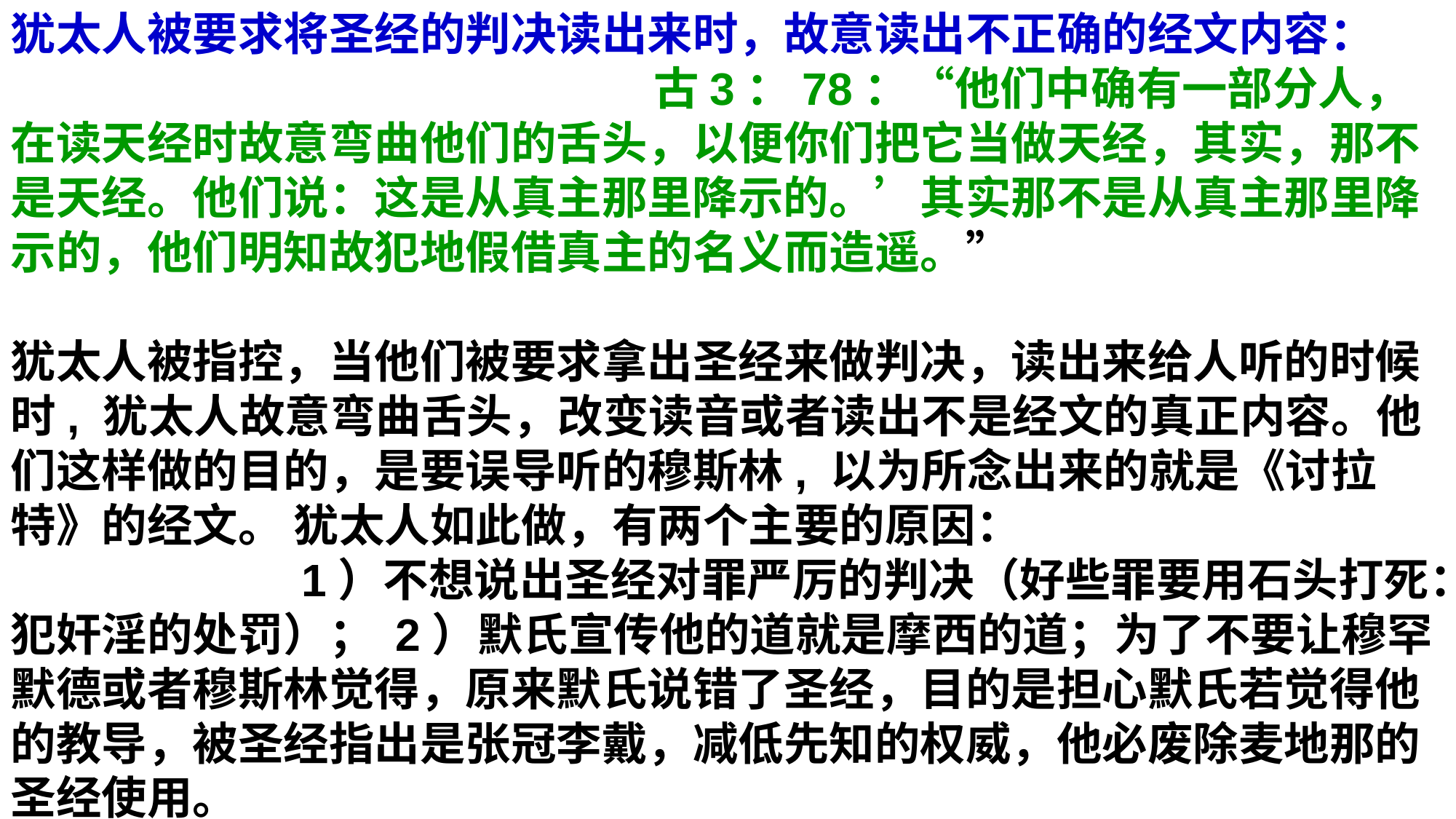

犹太人被要求将圣经的判决读出来时，故意读出不正确的经文内容：                                                                     古3：78：“他们中确有一部分人，在读天经时故意弯曲他们的舌头，以便你们把它当做天经，其实，那不是天经。他们说：这是从真主那里降示的。’其实那不是从真主那里降示的，他们明知故犯地假借真主的名义而造遥。”

犹太人被指控，当他们被要求拿出圣经来做判决，读出来给人听的时候时, 犹太人故意弯曲舌头，改变读音或者读出不是经文的真正内容。他们这样做的目的，是要误导听的穆斯林, 以为所念出来的就是《讨拉特》的经文。 犹太人如此做，有两个主要的原因：                                                                    1）不想说出圣经对罪严厉的判决（好些罪要用石头打死：犯奸淫的处罚）； 2）默氏宣传他的道就是摩西的道；为了不要让穆罕默德或者穆斯林觉得，原来默氏说错了圣经，目的是担心默氏若觉得他的教导，被圣经指出是张冠李戴，减低先知的权威，他必废除麦地那的圣经使用。